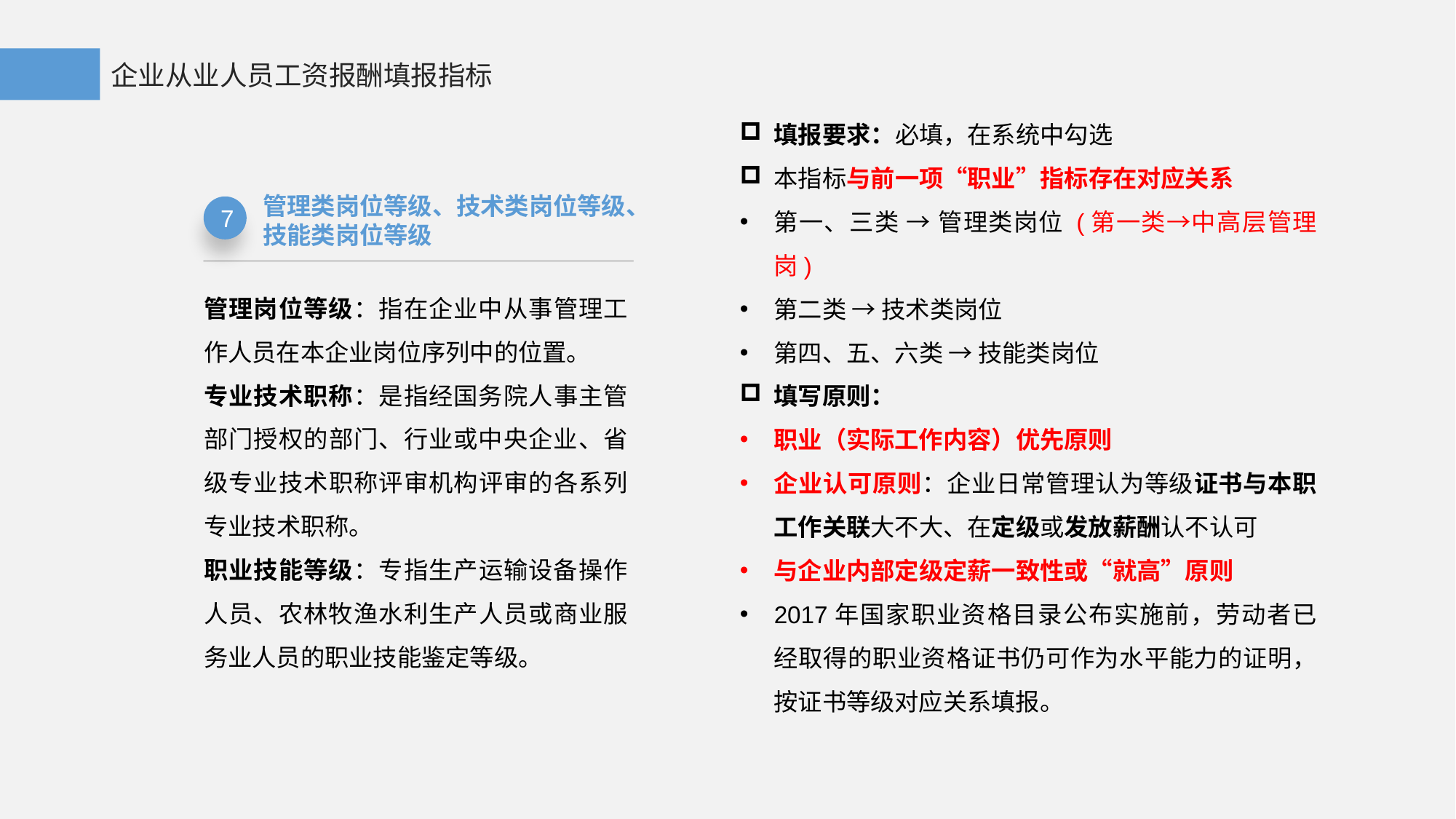

企业从业人员工资报酬填报指标
填报要求：必填，在系统中勾选
本指标与前一项“职业”指标存在对应关系
第一、三类 → 管理类岗位 (第一类→中高层管理岗)
第二类 → 技术类岗位
第四、五、六类 → 技能类岗位
填写原则：
职业（实际工作内容）优先原则
企业认可原则：企业日常管理认为等级证书与本职工作关联大不大、在定级或发放薪酬认不认可
与企业内部定级定薪一致性或“就高”原则
2017年国家职业资格目录公布实施前，劳动者已经取得的职业资格证书仍可作为水平能力的证明，按证书等级对应关系填报。
管理类岗位等级、技术类岗位等级、技能类岗位等级
7
管理岗位等级：指在企业中从事管理工作人员在本企业岗位序列中的位置。
专业技术职称：是指经国务院人事主管部门授权的部门、行业或中央企业、省级专业技术职称评审机构评审的各系列专业技术职称。
职业技能等级：专指生产运输设备操作人员、农林牧渔水利生产人员或商业服务业人员的职业技能鉴定等级。

44